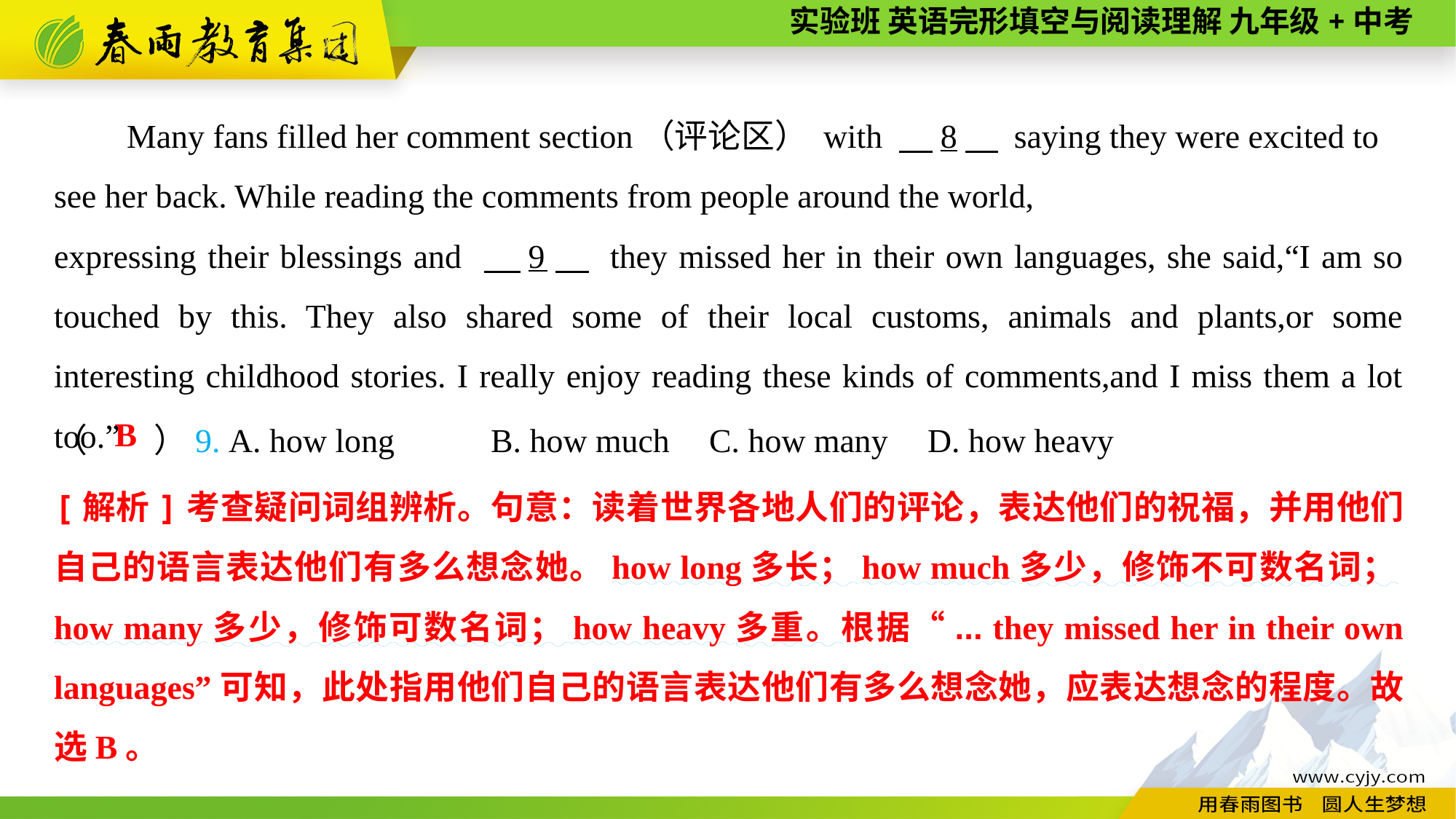

Many fans filled her comment section（评论区） with 　8　 saying they were excited to see her back. While reading the comments from people around the world,
expressing their blessings and 　9　 they missed her in their own languages, she said,“I am so touched by this. They also shared some of their local customs, animals and plants,or some interesting childhood stories. I really enjoy reading these kinds of comments,and I miss them a lot too.”
（　　）9. A. how long	B. how much	C. how many	D. how heavy
B
[解析]考查疑问词组辨析。句意：读着世界各地人们的评论，表达他们的祝福，并用他们自己的语言表达他们有多么想念她。how long多长；how much多少，修饰不可数名词；how many多少，修饰可数名词；how heavy多重。根据“... they missed her in their own languages”可知，此处指用他们自己的语言表达他们有多么想念她，应表达想念的程度。故选B。